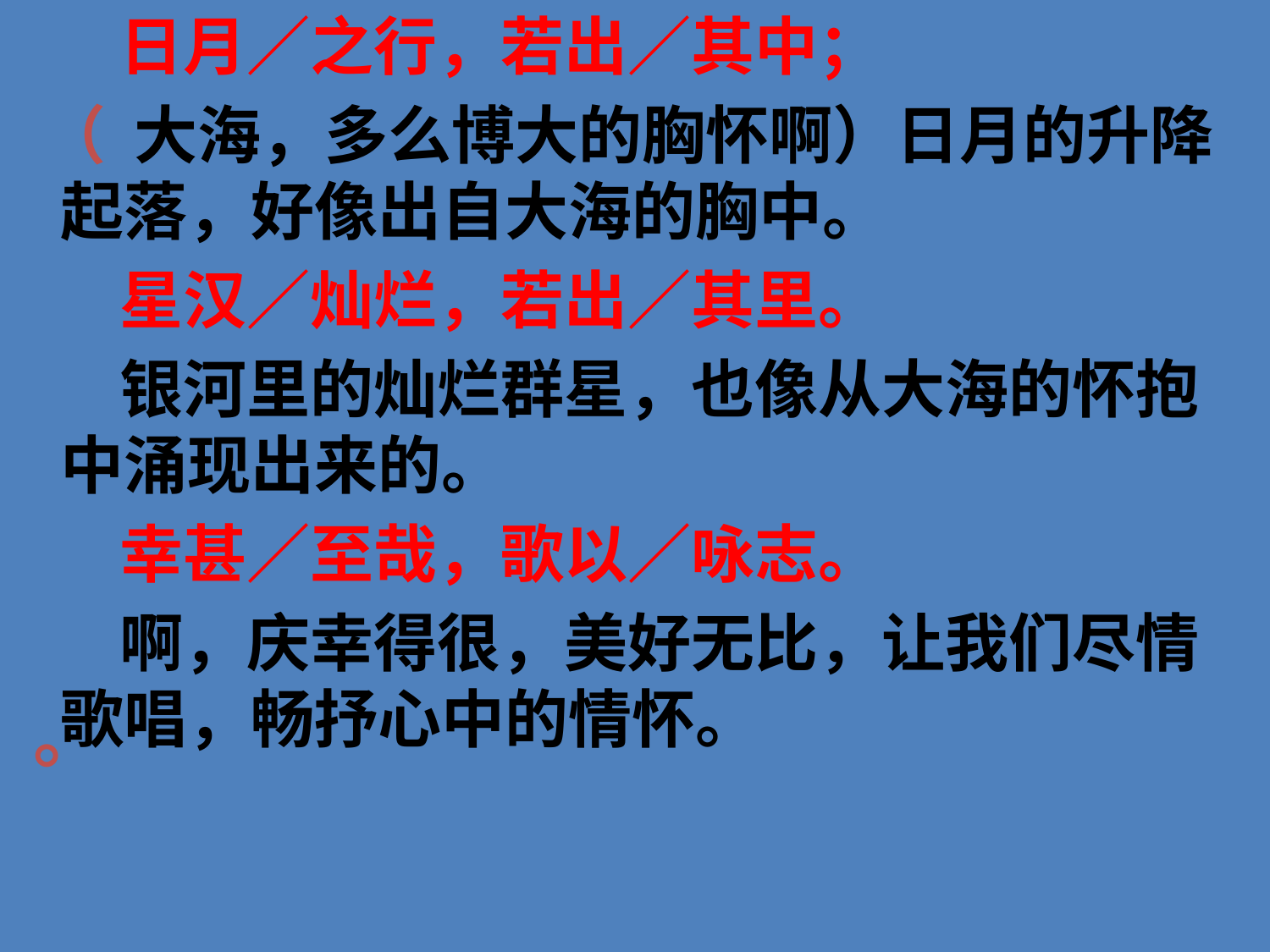

日月／之行，若出／其中；
 （  大海，多么博大的胸怀啊）日月的升降起落，好像出自大海的胸中。
　   星汉／灿烂，若出／其里。
　   银河里的灿烂群星，也像从大海的怀抱中涌现出来的。
　   幸甚／至哉，歌以／咏志。
　   啊，庆幸得很，美好无比，让我们尽情歌唱，畅抒心中的情怀。
。